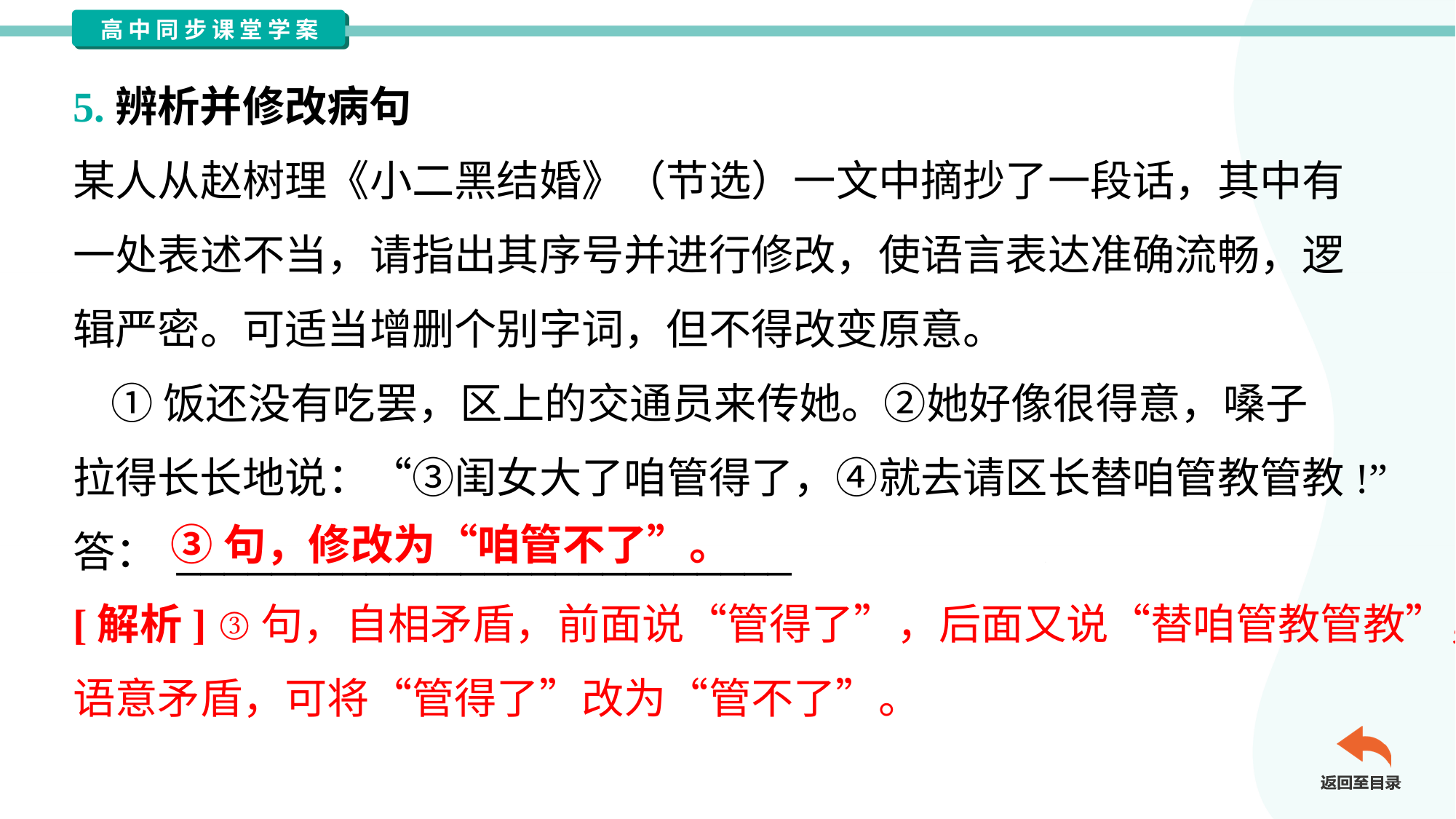

5.辨析并修改病句
某人从赵树理《小二黑结婚》（节选）一文中摘抄了一段话，其中有
一处表述不当，请指出其序号并进行修改，使语言表达准确流畅，逻
辑严密。可适当增删个别字词，但不得改变原意。
    ①饭还没有吃罢，区上的交通员来传她。②她好像很得意，嗓子
拉得长长地说：“③闺女大了咱管得了，④就去请区长替咱管教管教!”
答： __________________________
③句，修改为“咱管不了”。
[解析] ③句，自相矛盾，前面说“管得了”，后面又说“替咱管教管教”，
语意矛盾，可将“管得了”改为“管不了”。